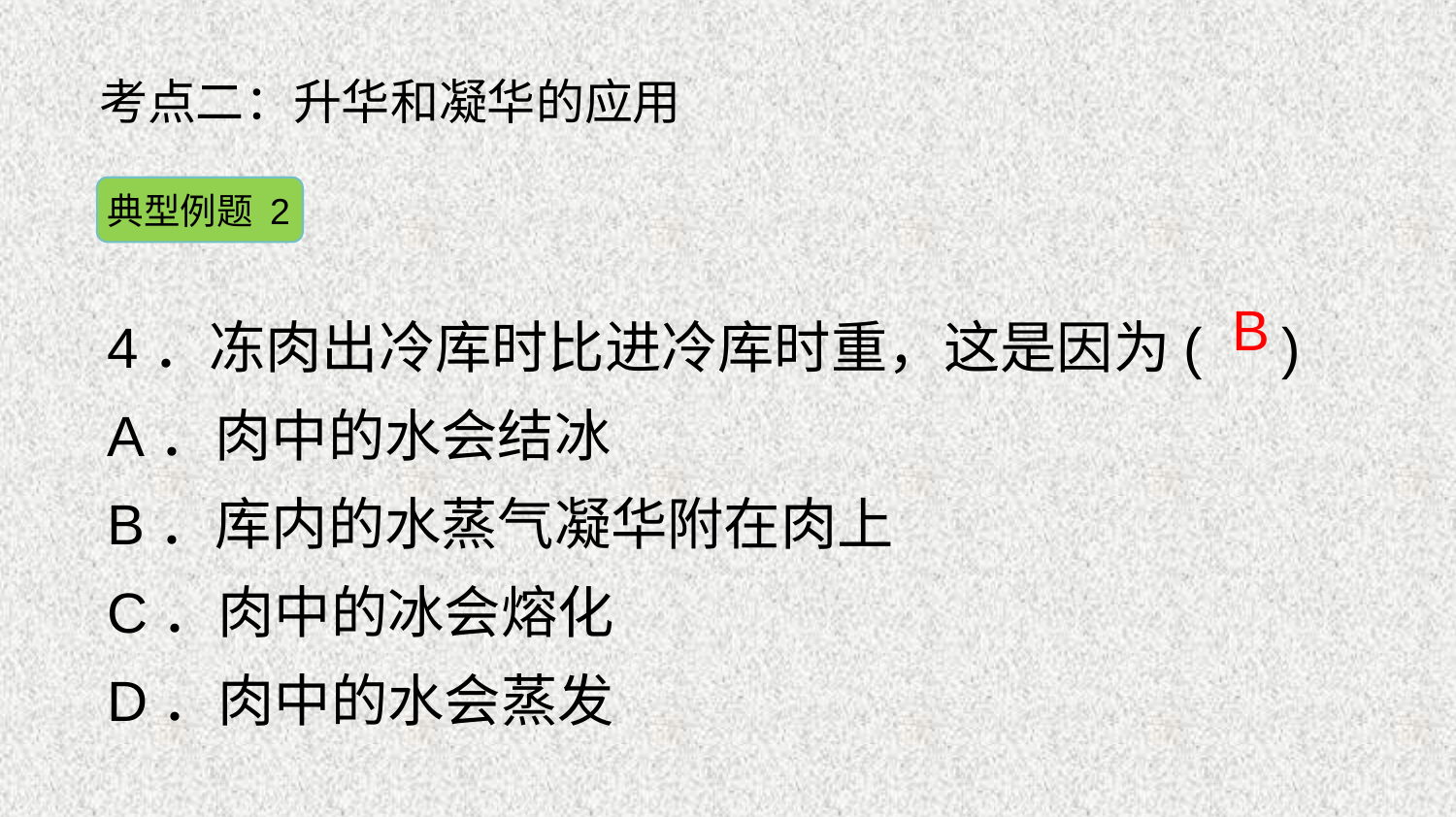

考点二：升华和凝华的应用
典型例题 2
4．冻肉出冷库时比进冷库时重，这是因为(     )
A．肉中的水会结冰
B．库内的水蒸气凝华附在肉上
C．肉中的冰会熔化
D．肉中的水会蒸发
B